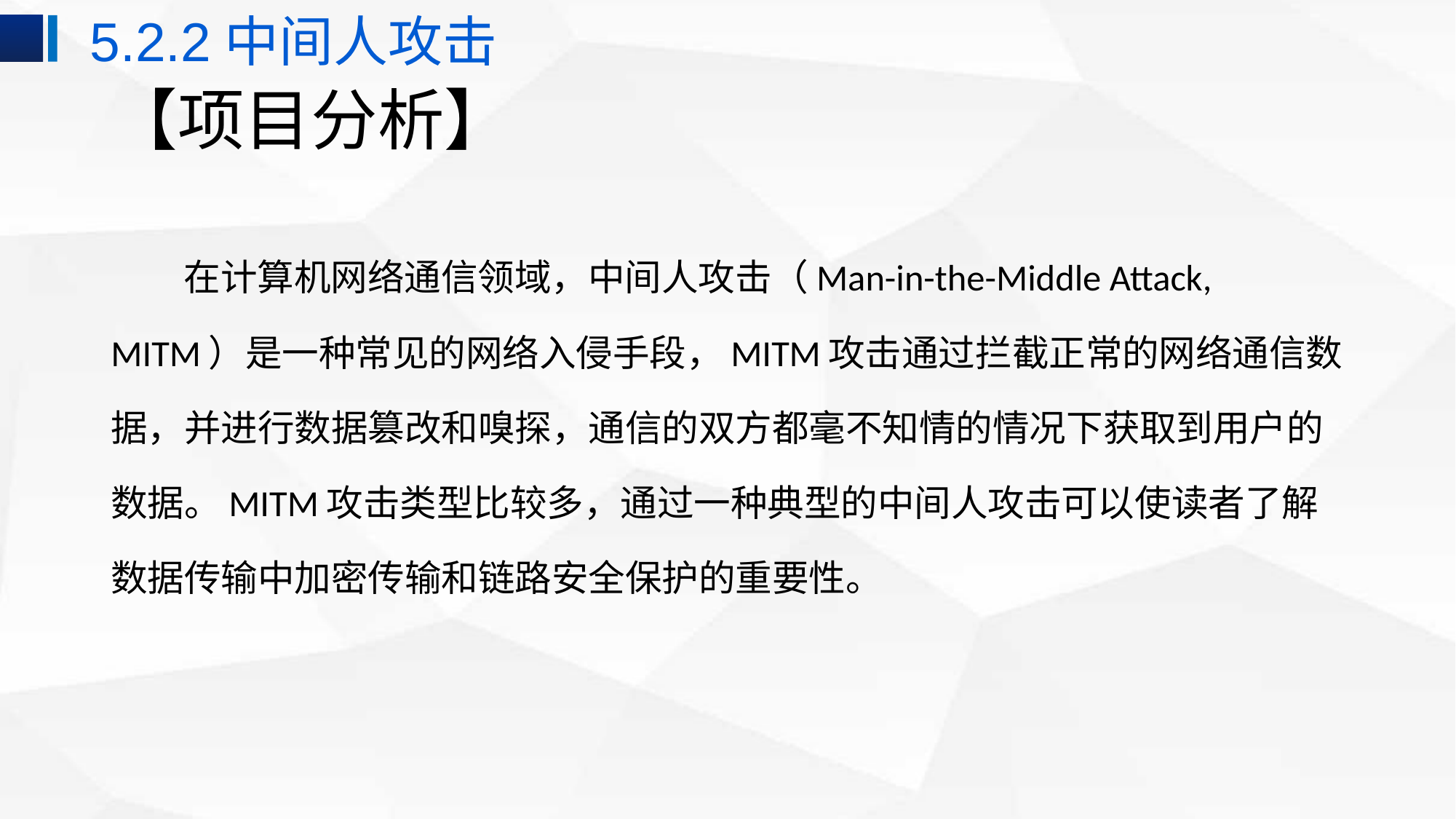

5.2.2中间人攻击

# 【项目分析】
        在计算机网络通信领域，中间人攻击（Man-in-the-Middle Attack, MITM）是一种常见的网络入侵手段，MITM攻击通过拦截正常的网络通信数据，并进行数据篡改和嗅探，通信的双方都毫不知情的情况下获取到用户的数据。MITM攻击类型比较多，通过一种典型的中间人攻击可以使读者了解数据传输中加密传输和链路安全保护的重要性。